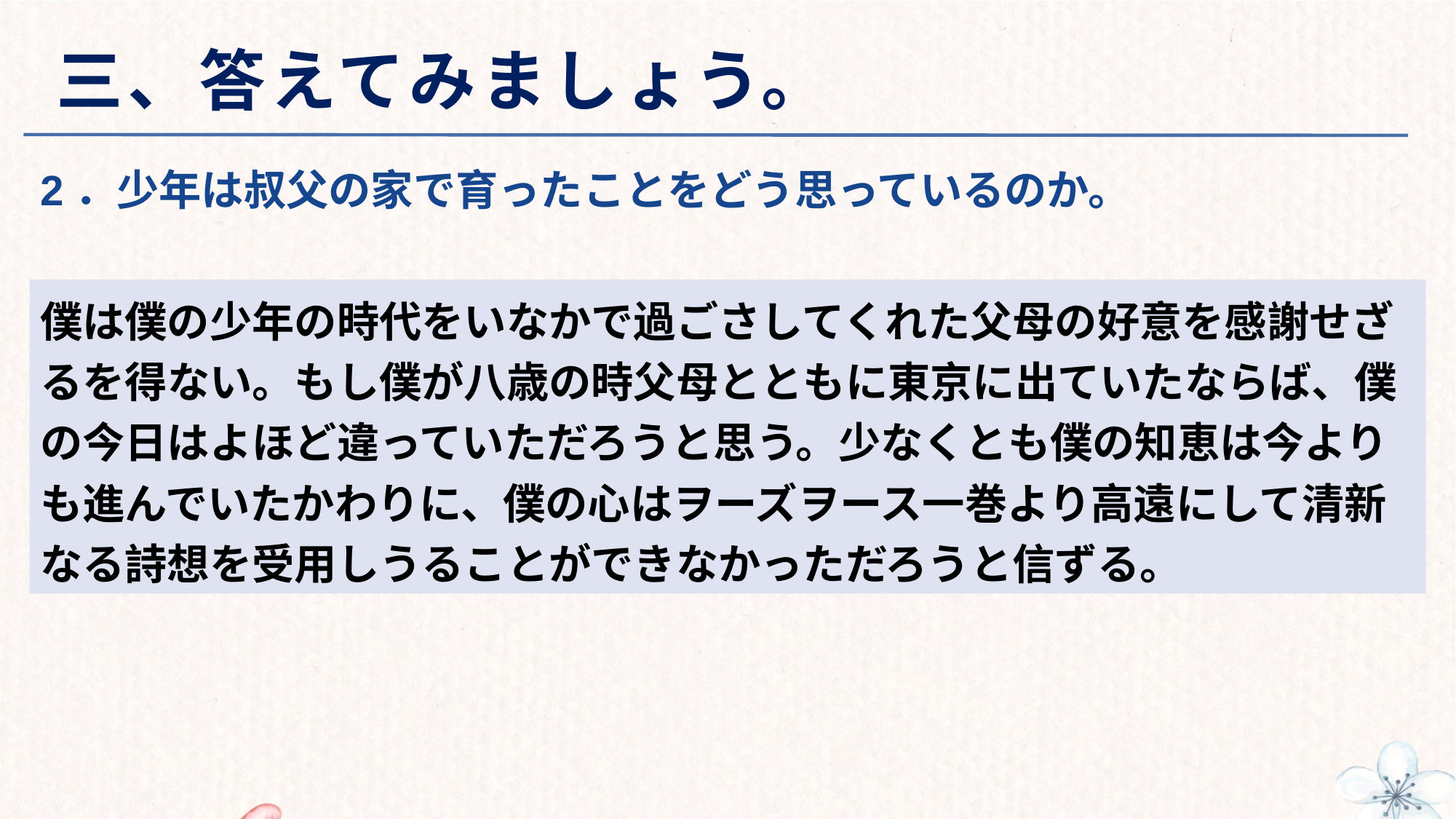

# 三、答えてみましょう。
2．少年は叔父の家で育ったことをどう思っているのか。
僕は僕の少年の時代をいなかで過ごさしてくれた父母の好意を感謝せざるを得ない。もし僕が八歳の時父母とともに東京に出ていたならば、僕の今日はよほど違っていただろうと思う。少なくとも僕の知恵は今よりも進んでいたかわりに、僕の心はヲーズヲース一巻より高遠にして清新なる詩想を受用しうることができなかっただろうと信ずる。